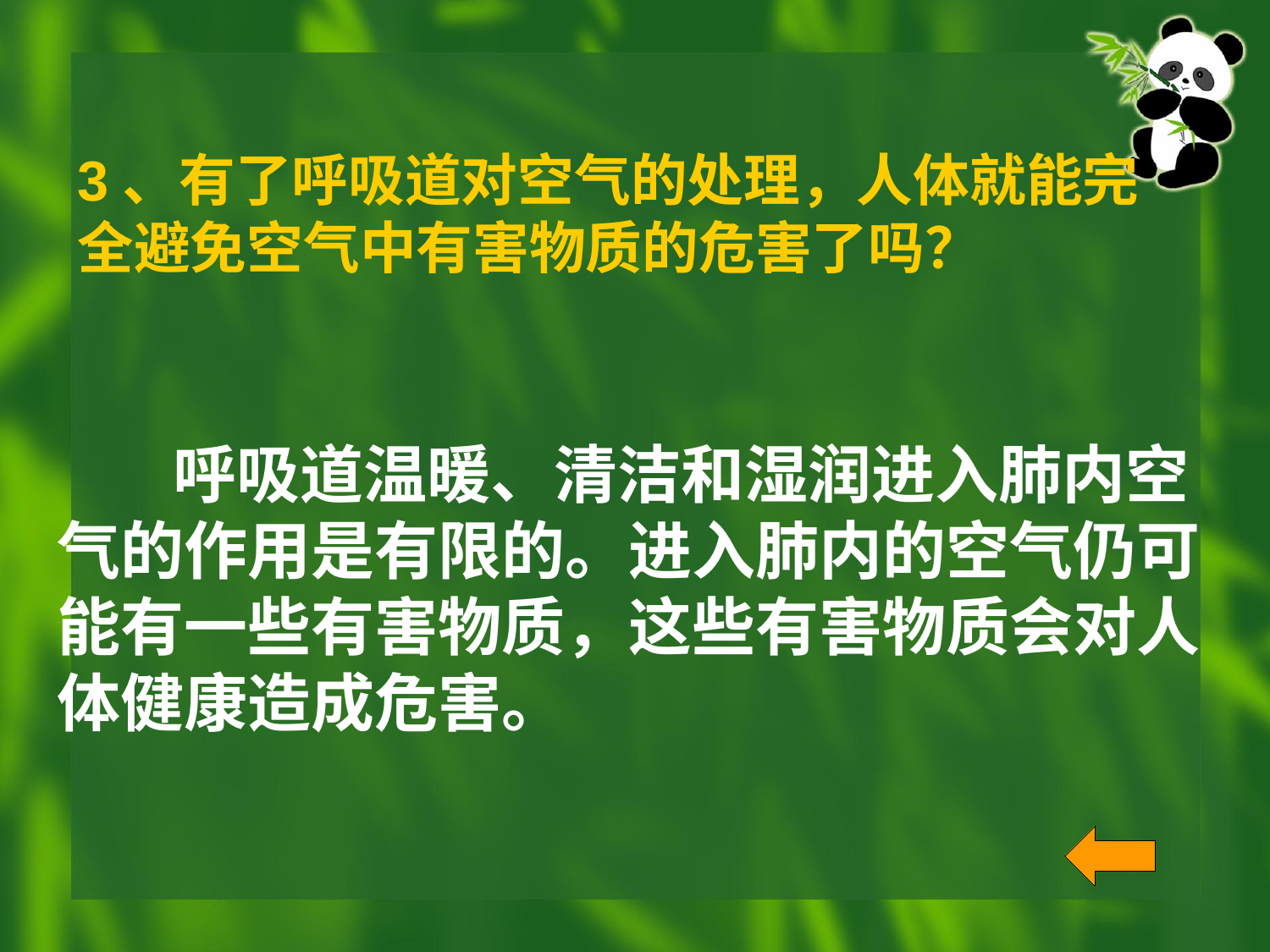

3、有了呼吸道对空气的处理，人体就能完全避免空气中有害物质的危害了吗？
       呼吸道温暖、清洁和湿润进入肺内空气的作用是有限的。进入肺内的空气仍可能有一些有害物质，这些有害物质会对人体健康造成危害。